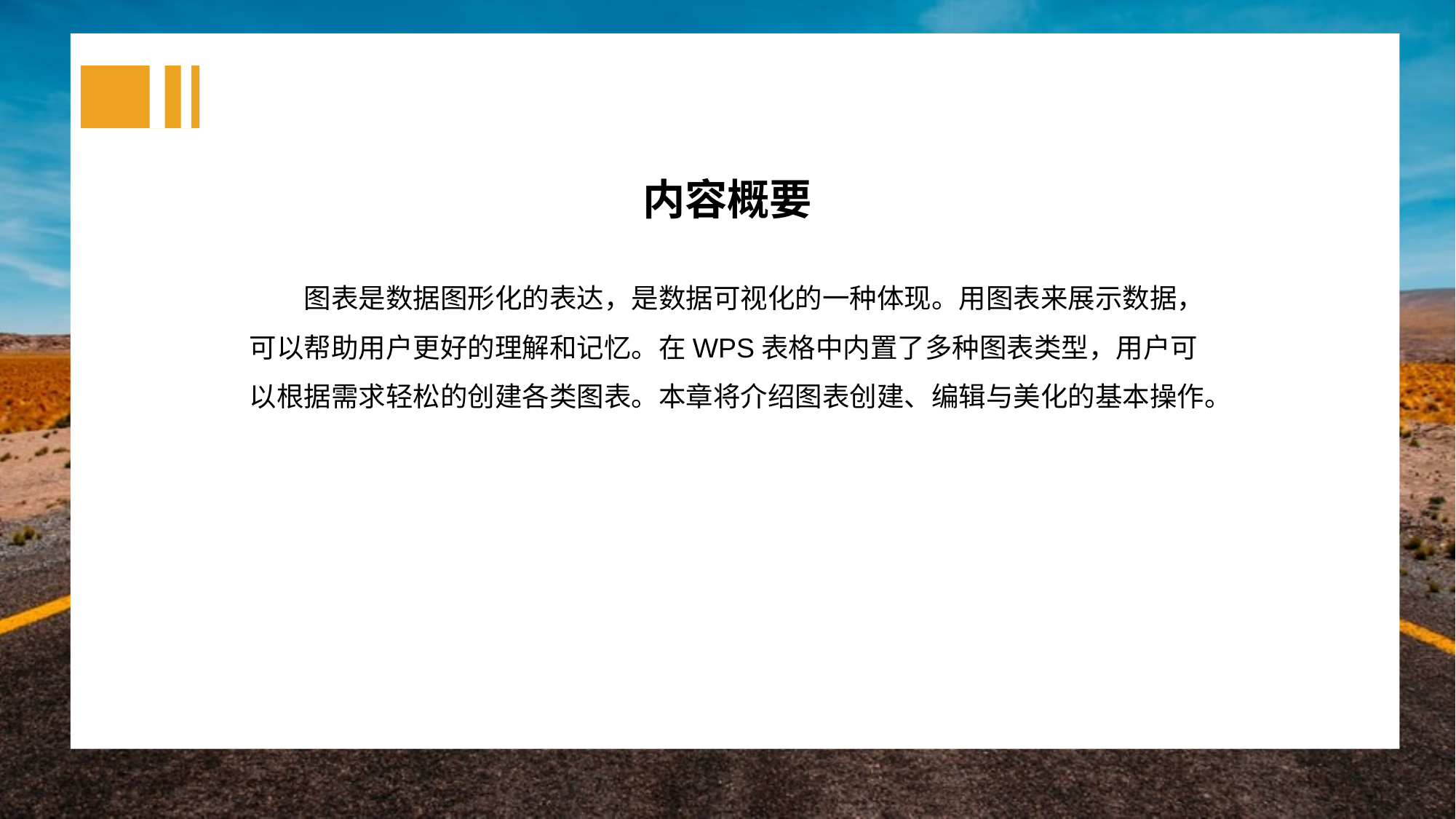

内容概要
图表是数据图形化的表达，是数据可视化的一种体现。用图表来展示数据，可以帮助用户更好的理解和记忆。在WPS表格中内置了多种图表类型，用户可以根据需求轻松的创建各类图表。本章将介绍图表创建、编辑与美化的基本操作。